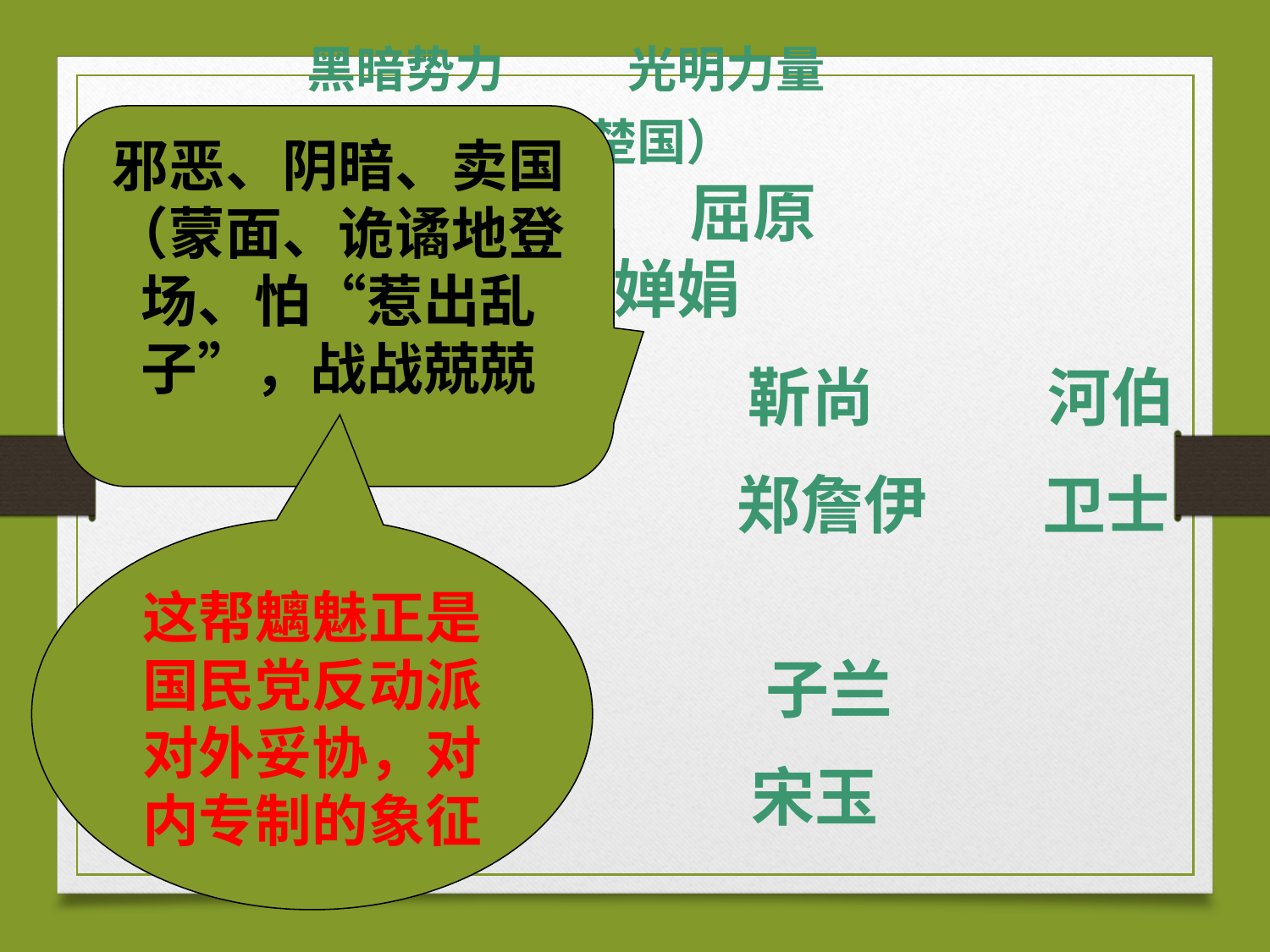

黑暗势力           光明力量
  （秦国）        （楚国）
   张仪         国王       屈原
                    南后        婵娟
                                                                        靳尚            河伯
                                       郑詹伊        卫士甲
                                         子兰
                                        宋玉
邪恶、阴暗、卖国
（蒙面、诡谲地登场、怕“惹出乱子”，战战兢兢
这帮魑魅正是国民党反动派对外妥协，对内专制的象征